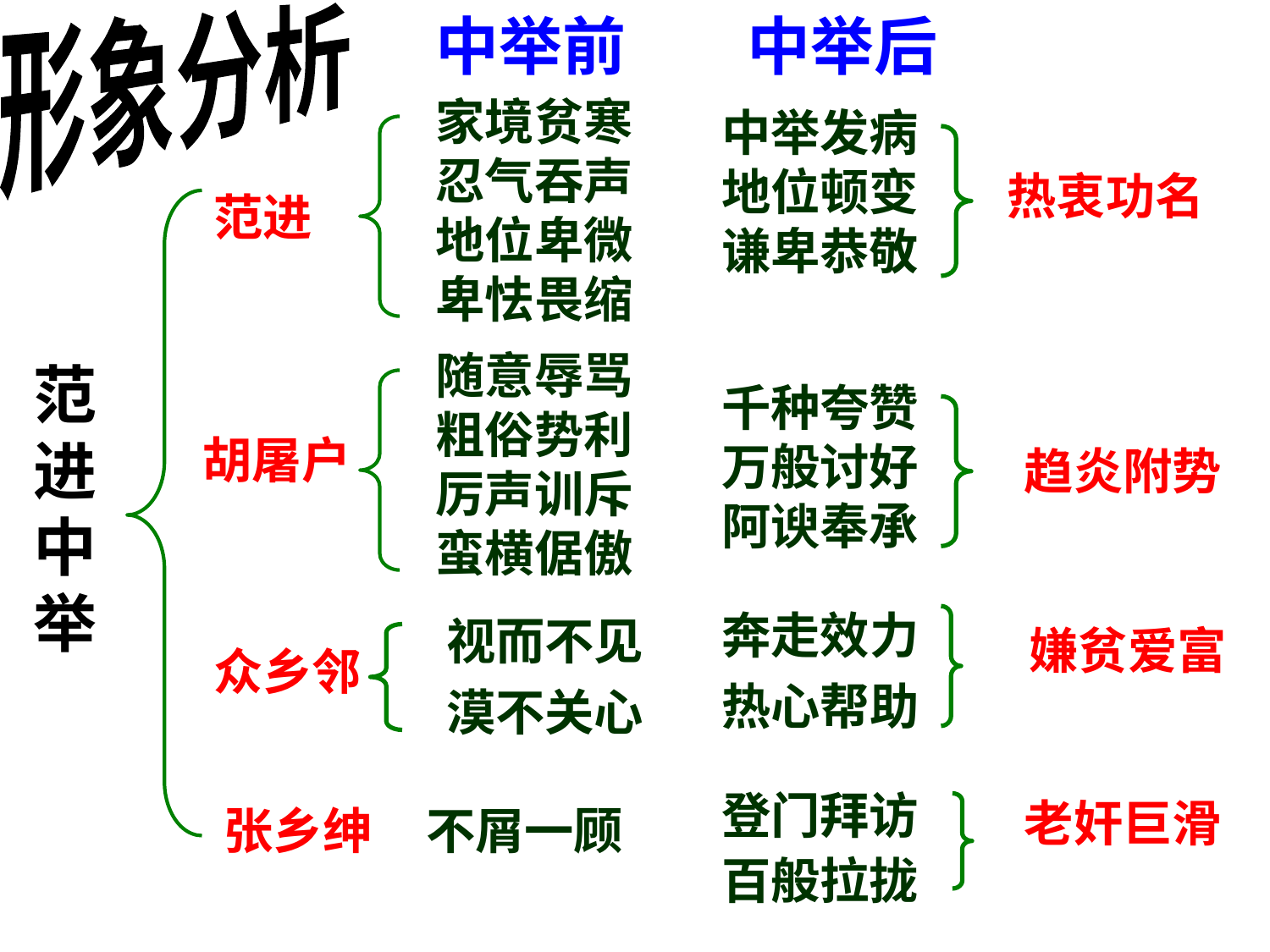

形象分析
中举前
中举后
家境贫寒
忍气吞声
地位卑微
卑怯畏缩
中举发病
地位顿变
谦卑恭敬

热衷功名

范进

随意辱骂
粗俗势利
厉声训斥
蛮横倨傲
范
进
中
举

千种夸赞
万般讨好
阿谀奉承

胡屠户
趋炎附势
视而不见
漠不关心
奔走效力
热心帮助

嫌贫爱富

众乡邻
登门拜访
百般拉拢
老奸巨滑
张乡绅
不屑一顾